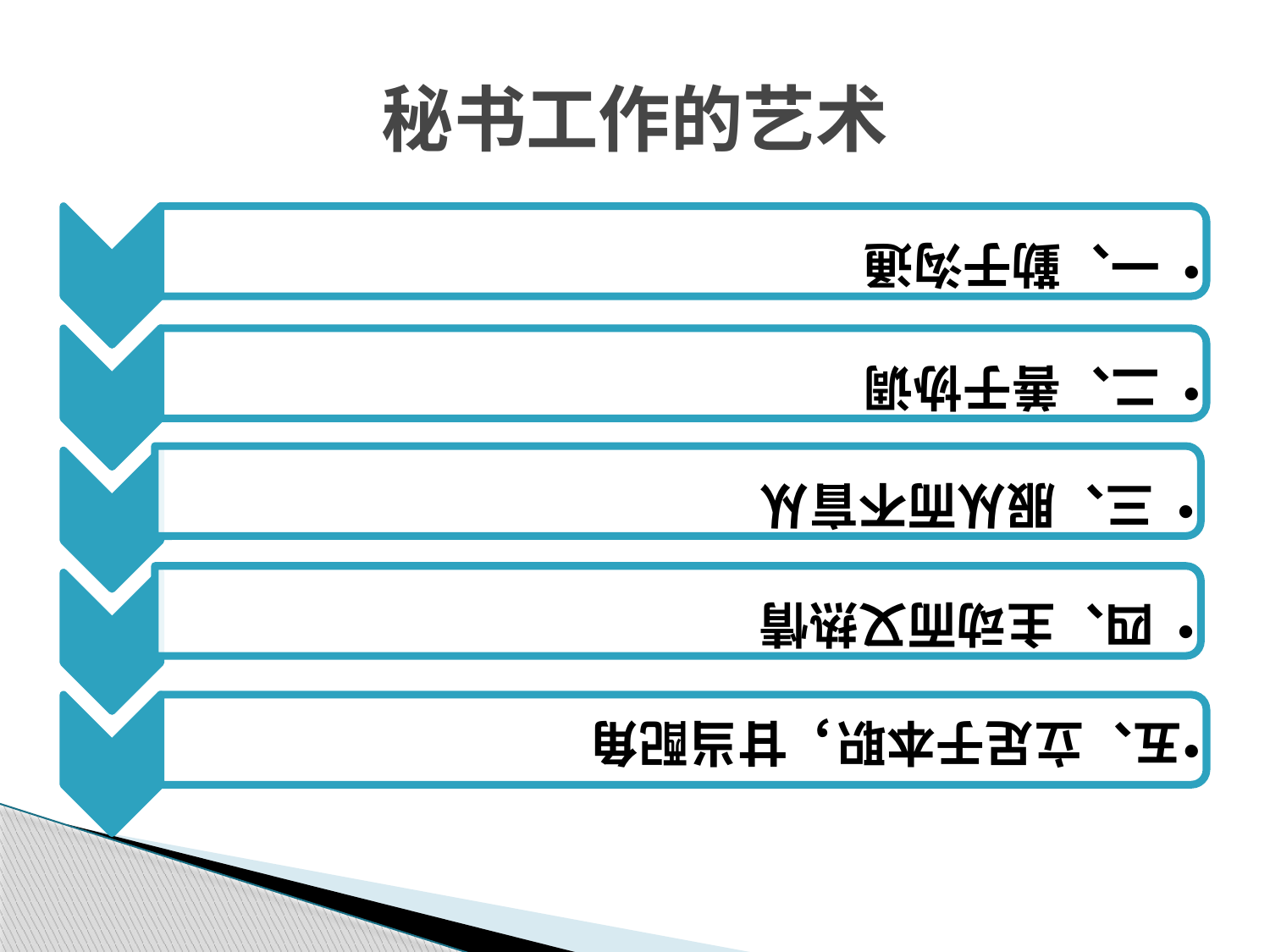

# 秘书工作的艺术

一、勤于沟通

二、善于协调

三、服从而不盲从

四、主动而又热情

五、立足于本职，甘当配角